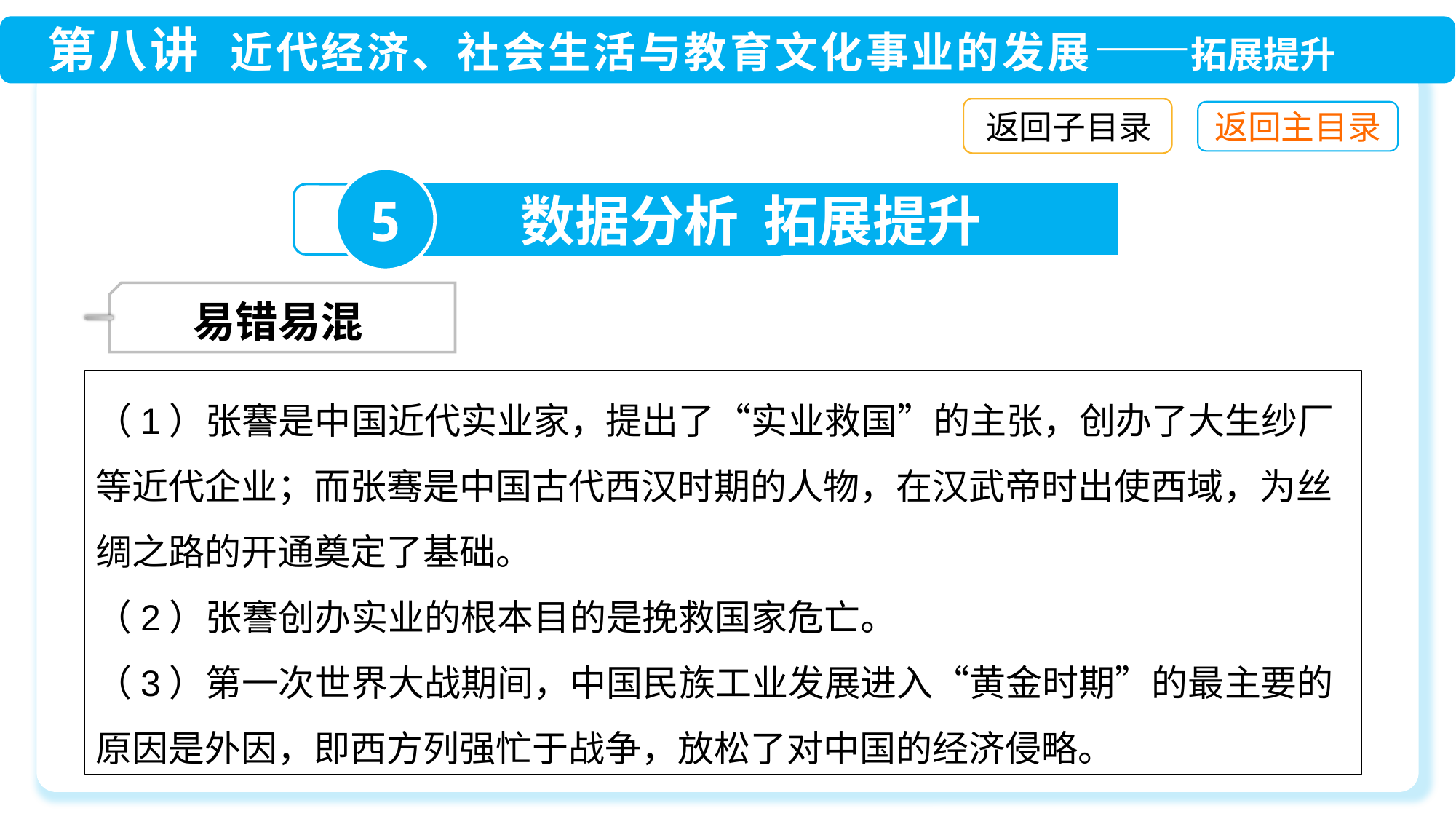

返回子目录
5

数据分析  拓展提升
 易错易混

（1）张謇是中国近代实业家，提出了“实业救国”的主张，创办了大生纱厂等近代企业；而张骞是中国古代西汉时期的人物，在汉武帝时出使西域，为丝绸之路的开通奠定了基础。
（2）张謇创办实业的根本目的是挽救国家危亡。
（3）第一次世界大战期间，中国民族工业发展进入“黄金时期”的最主要的原因是外因，即西方列强忙于战争，放松了对中国的经济侵略。